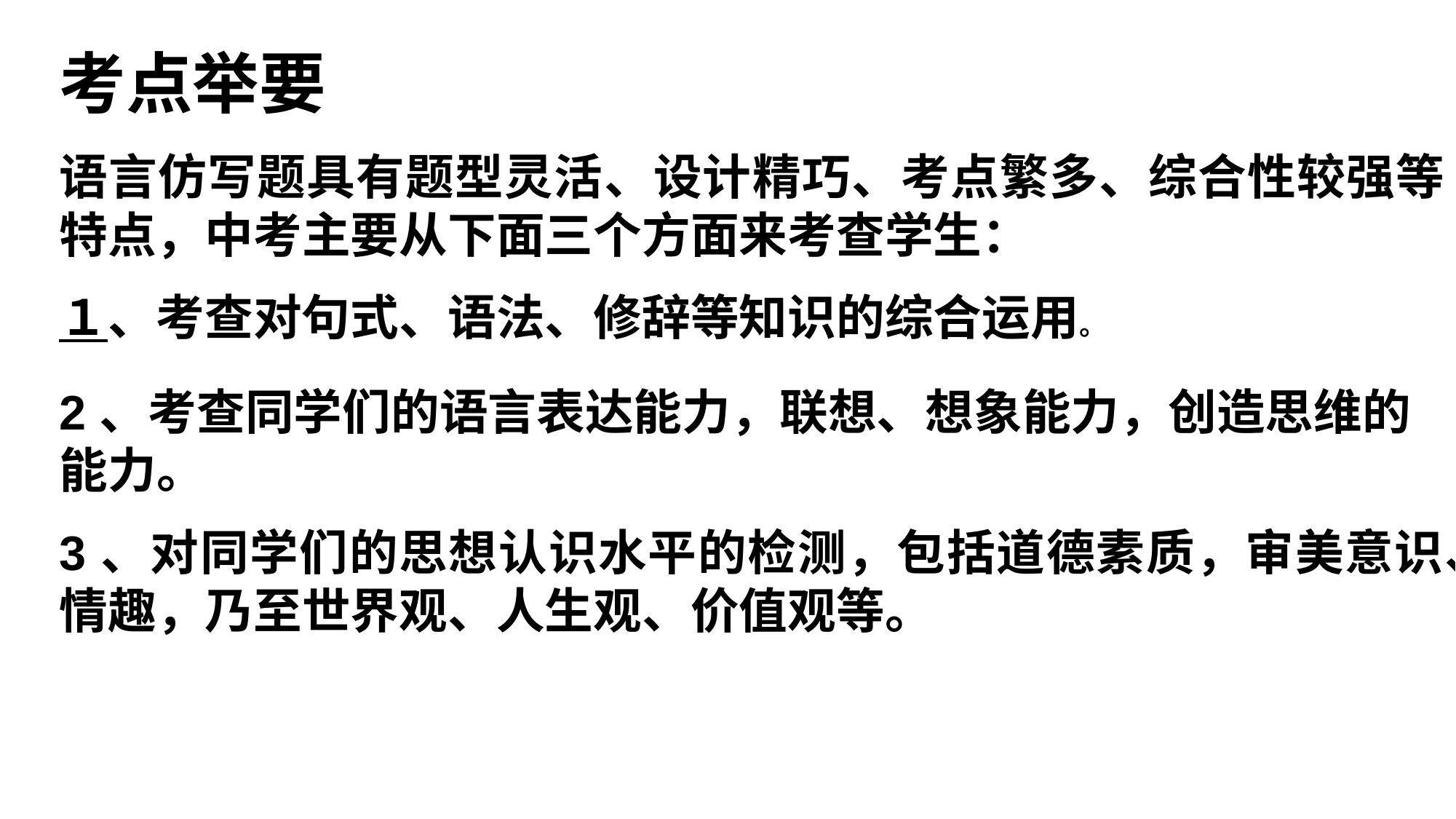

考点举要
语言仿写题具有题型灵活、设计精巧、考点繁多、综合性较强等特点，中考主要从下面三个方面来考查学生：
１、考查对句式、语法、修辞等知识的综合运用。
2 、考查同学们的语言表达能力，联想、想象能力，创造思维的能力。
3 、对同学们的思想认识水平的检测，包括道德素质，审美意识、情趣，乃至世界观、人生观、价值观等。